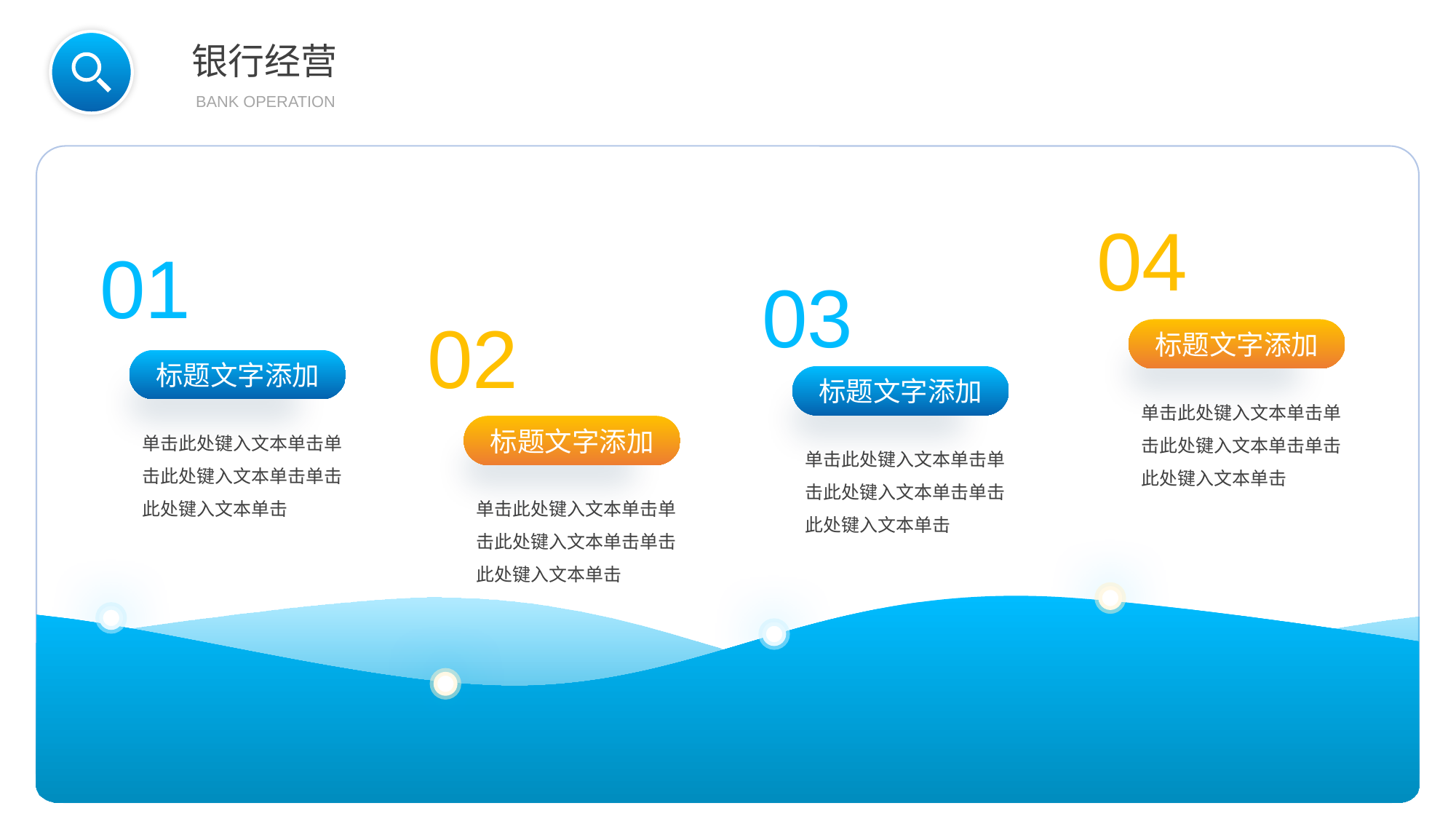

BY YUSHEN

银行经营

BANK OPERATION

04
标题文字添加
单击此处键入文本单击单击此处键入文本单击单击此处键入文本单击

01
标题文字添加
单击此处键入文本单击单击此处键入文本单击单击此处键入文本单击

03
标题文字添加
单击此处键入文本单击单击此处键入文本单击单击此处键入文本单击

02
标题文字添加
单击此处键入文本单击单击此处键入文本单击单击此处键入文本单击